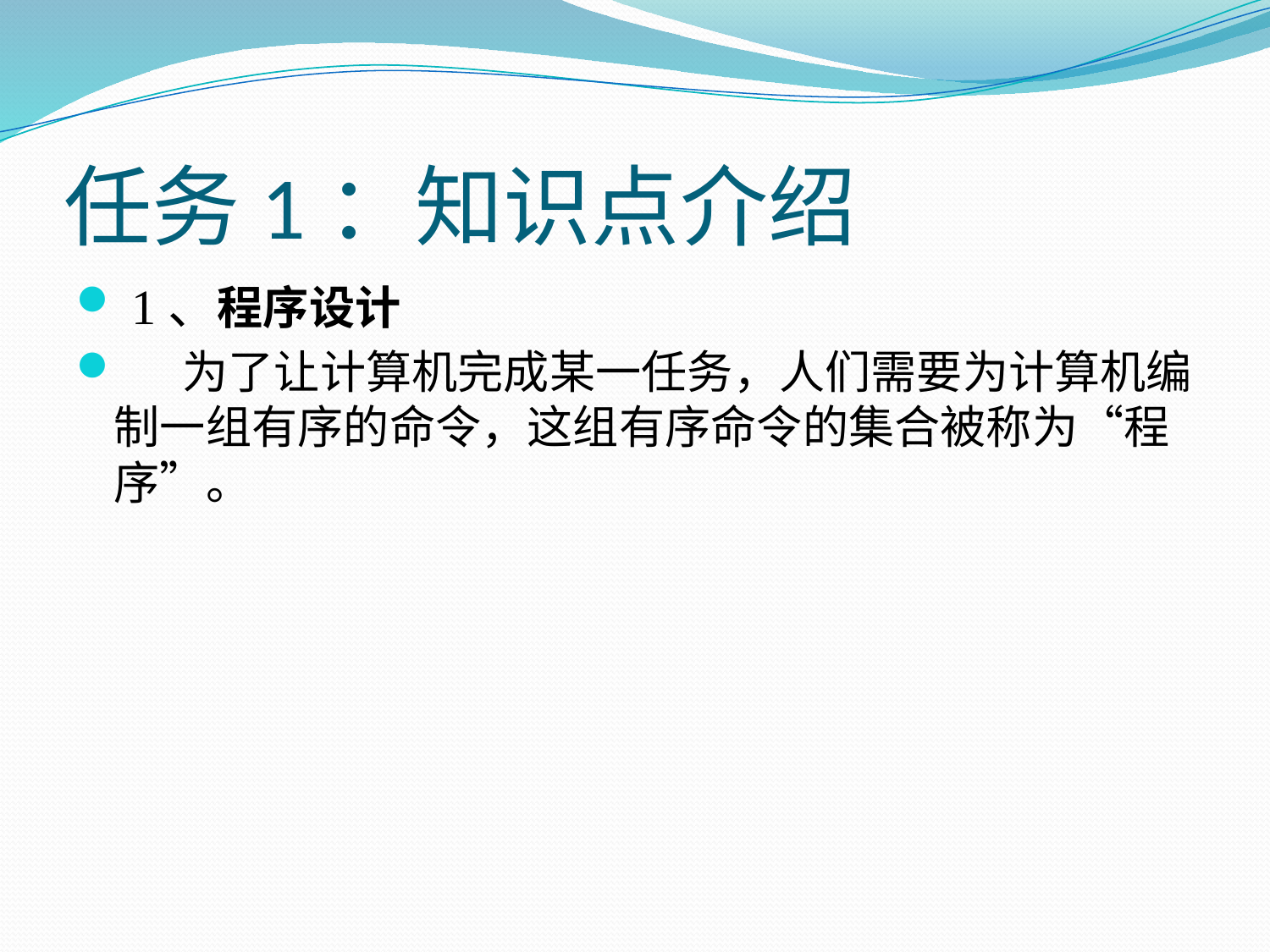

# 任务1：知识点介绍
 1、程序设计
     为了让计算机完成某一任务，人们需要为计算机编制一组有序的命令，这组有序命令的集合被称为“程序”。